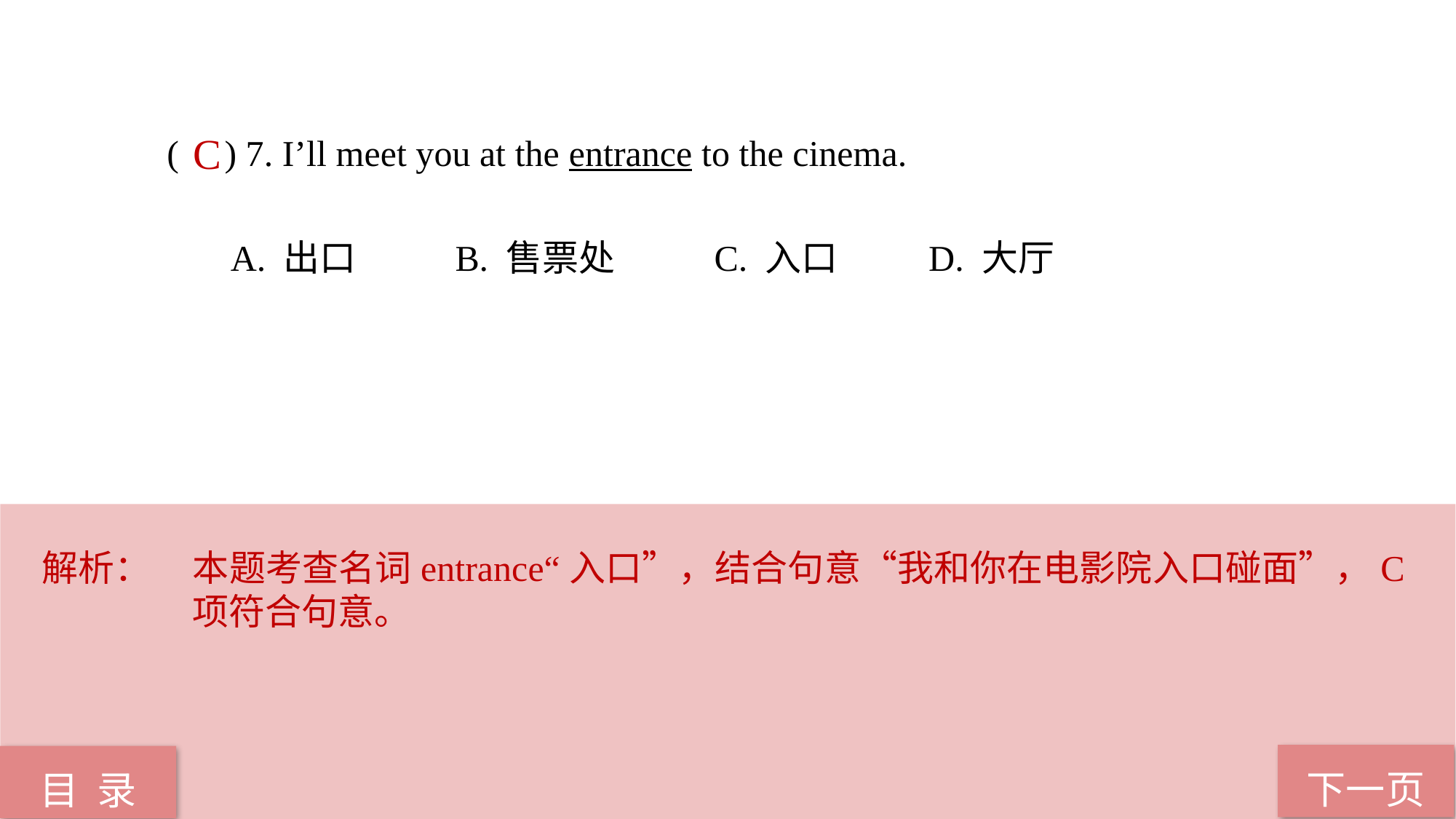

(     ) 7. I’ll meet you at the entrance to the cinema.

       A. 出口           B. 售票处           C. 入口          D. 大厅
C
解析：	本题考查名词entrance“入口”，结合句意“我和你在电影院入口碰面”，C项符合句意。